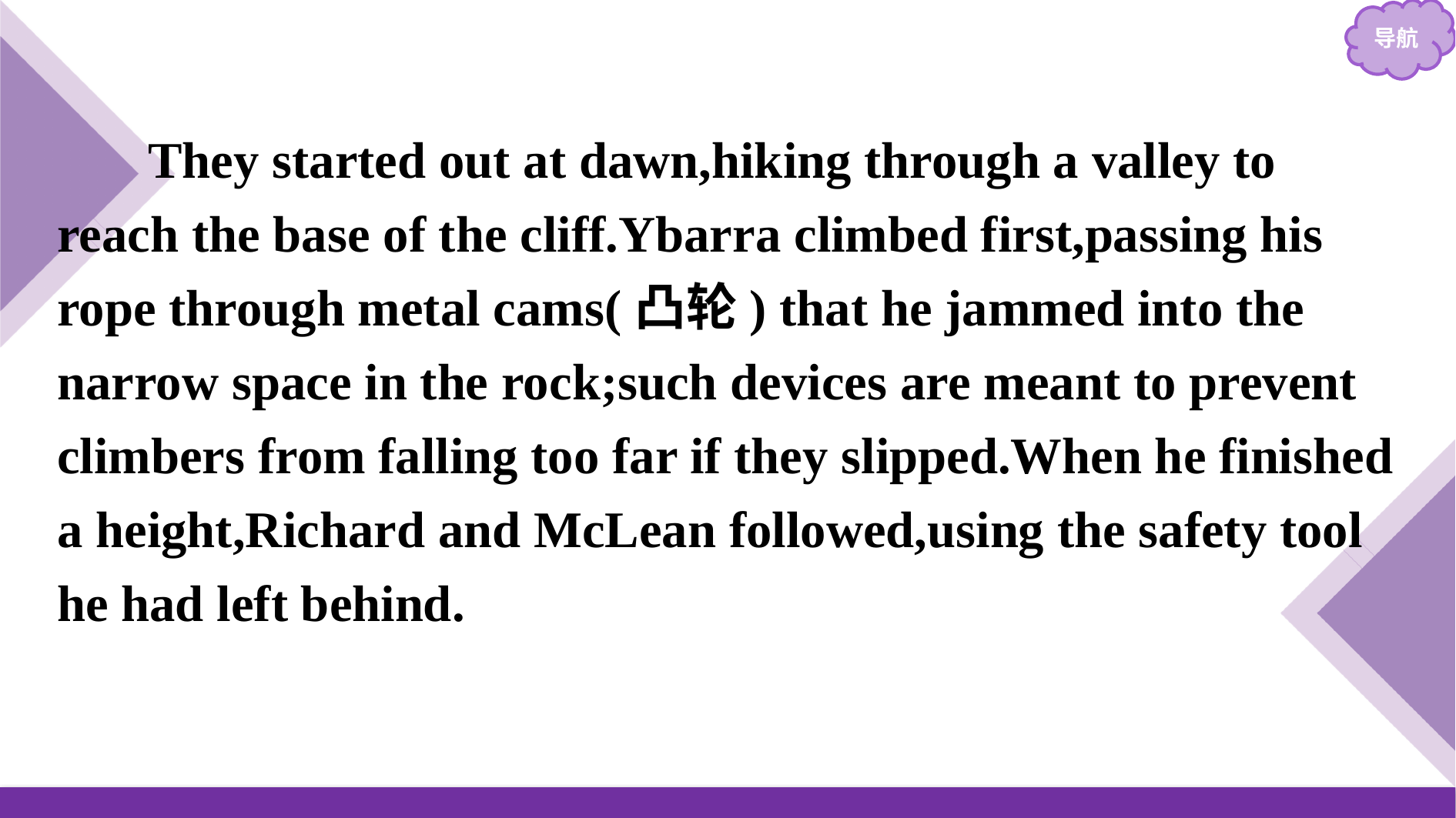

They started out at dawn,hiking through a valley to reach the base of the cliff.Ybarra climbed first,passing his rope through metal cams(凸轮) that he jammed into the narrow space in the rock;such devices are meant to prevent climbers from falling too far if they slipped.When he finished a height,Richard and McLean followed,using the safety tool he had left behind.